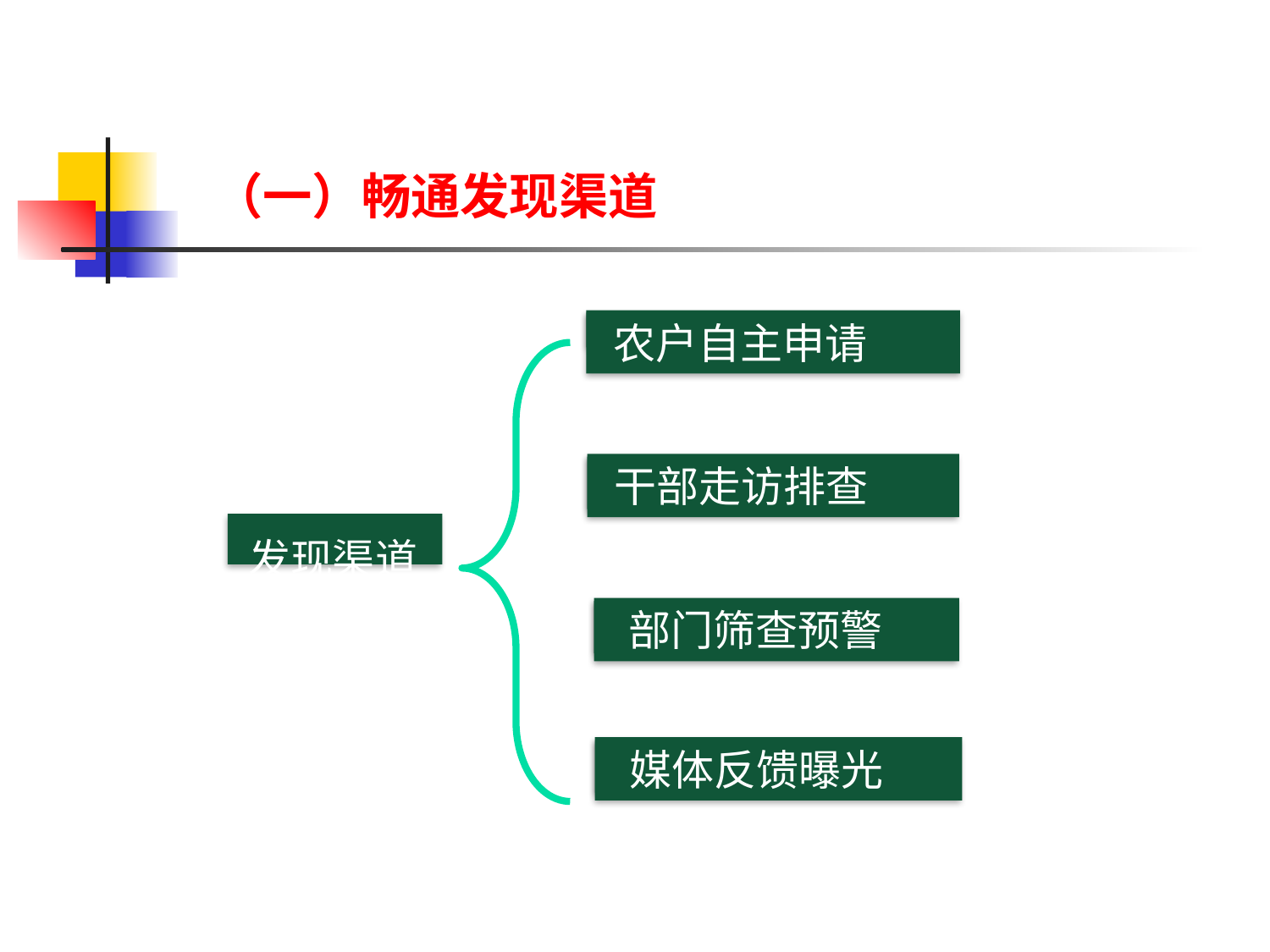

（一）畅通发现渠道
 农户自主申请

 干部走访排查

发现渠道
  部门筛查预警

  媒体反馈曝光